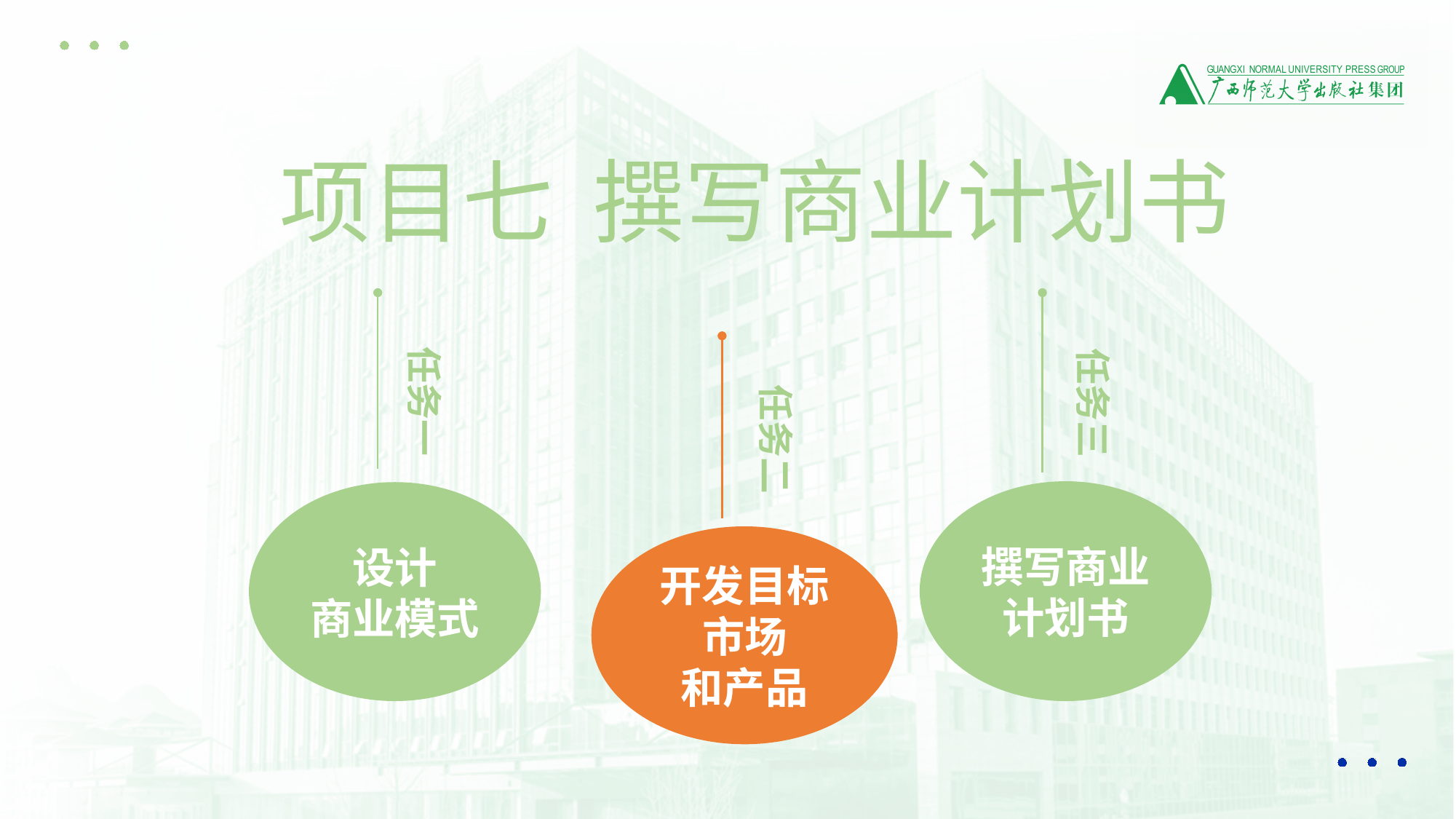

项目七  撰写商业计划书
任务一
设计
商业模式
任务三
撰写商业
计划书
任务二
开发目标市场
和产品